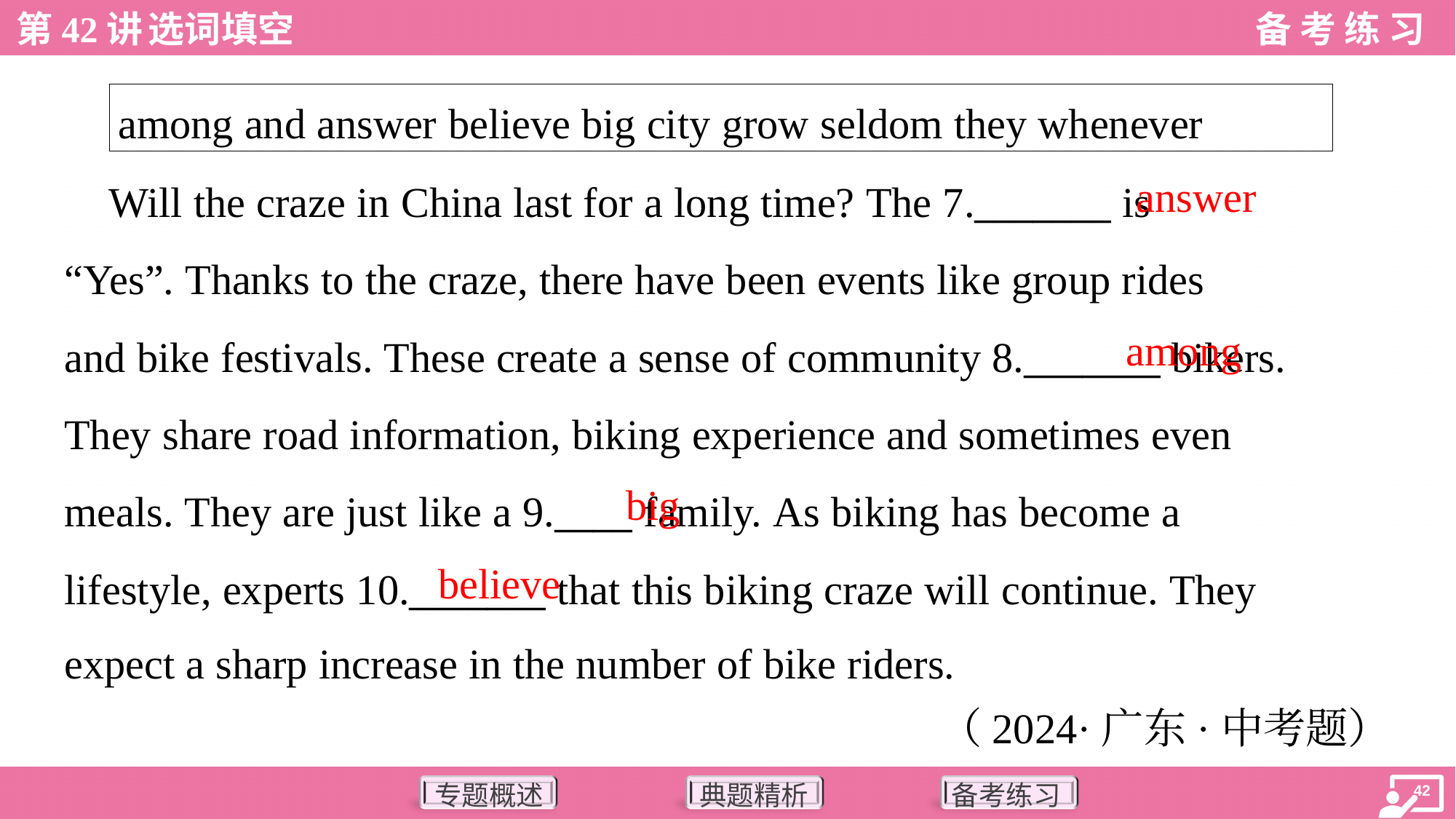

| among and answer believe big city grow seldom they whenever |
| --- |
answer
    Will the craze in China last for a long time? The 7._______ is
“Yes”. Thanks to the craze, there have been events like group rides
and bike festivals. These create a sense of community 8._______ bikers.
They share road information, biking experience and sometimes even
meals. They are just like a 9.____ family. As biking has become a
lifestyle, experts 10._______ that this biking craze will continue. They
expect a sharp increase in the number of bike riders.
among
big
believe
（2024·广东·中考题）